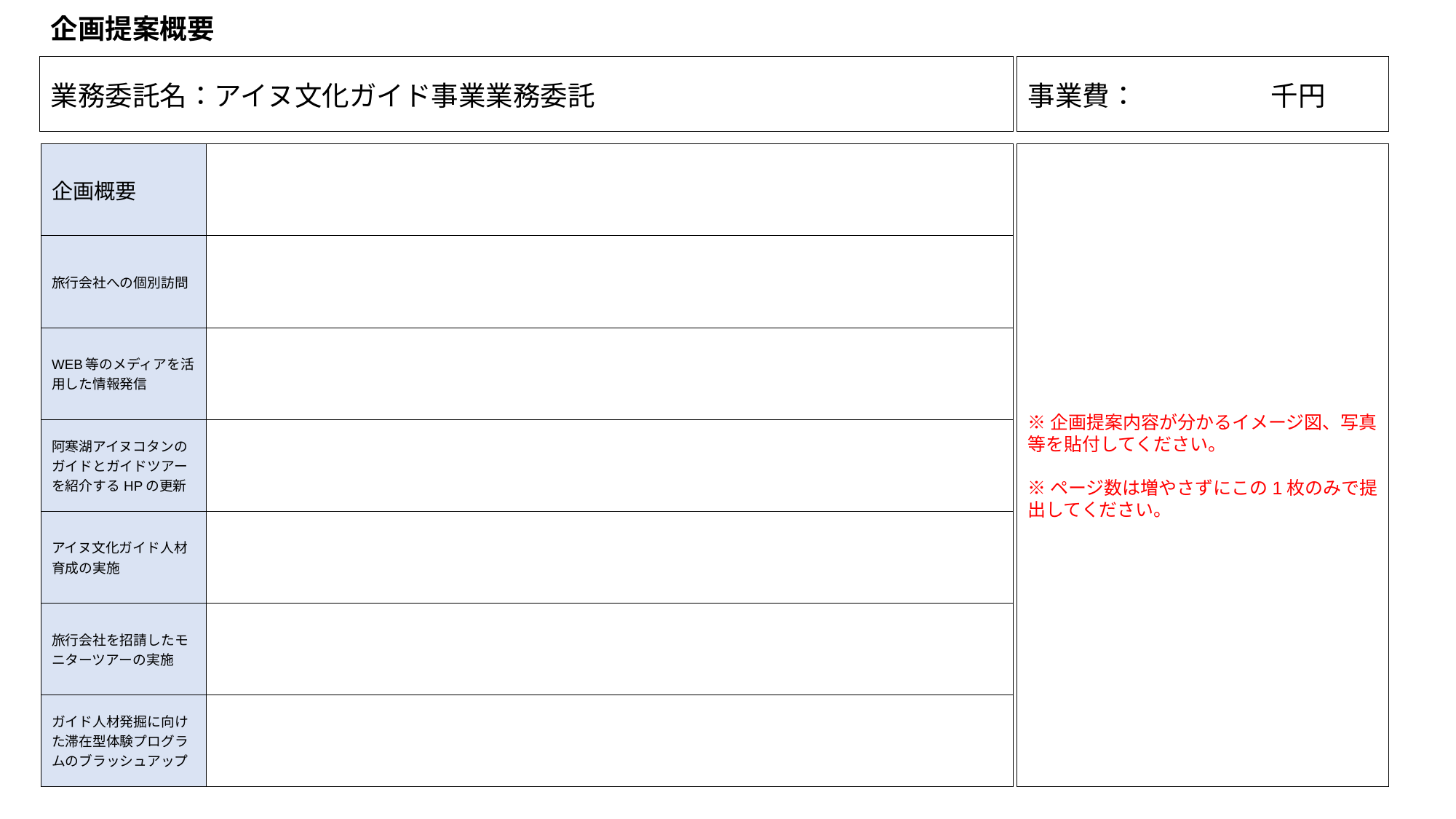

企画提案概要
| 事業費：　　　　 千円 |
| --- |
| 業務委託名：アイヌ文化ガイド事業業務委託 |
| --- |
| 企画概要 |  |
| --- | --- |
| 旅行会社への個別訪問 |  |
| WEB等のメディアを活用した情報発信 |  |
| 阿寒湖アイヌコタンのガイドとガイドツアーを紹介するHPの更新 |  |
| アイヌ文化ガイド人材育成の実施 |  |
| 旅行会社を招請したモニターツアーの実施 |  |
| ガイド人材発掘に向けた滞在型体験プログラムのブラッシュアップ |  |
※企画提案内容が分かるイメージ図、写真等を貼付してください。

※ページ数は増やさずにこの1枚のみで提出してください。